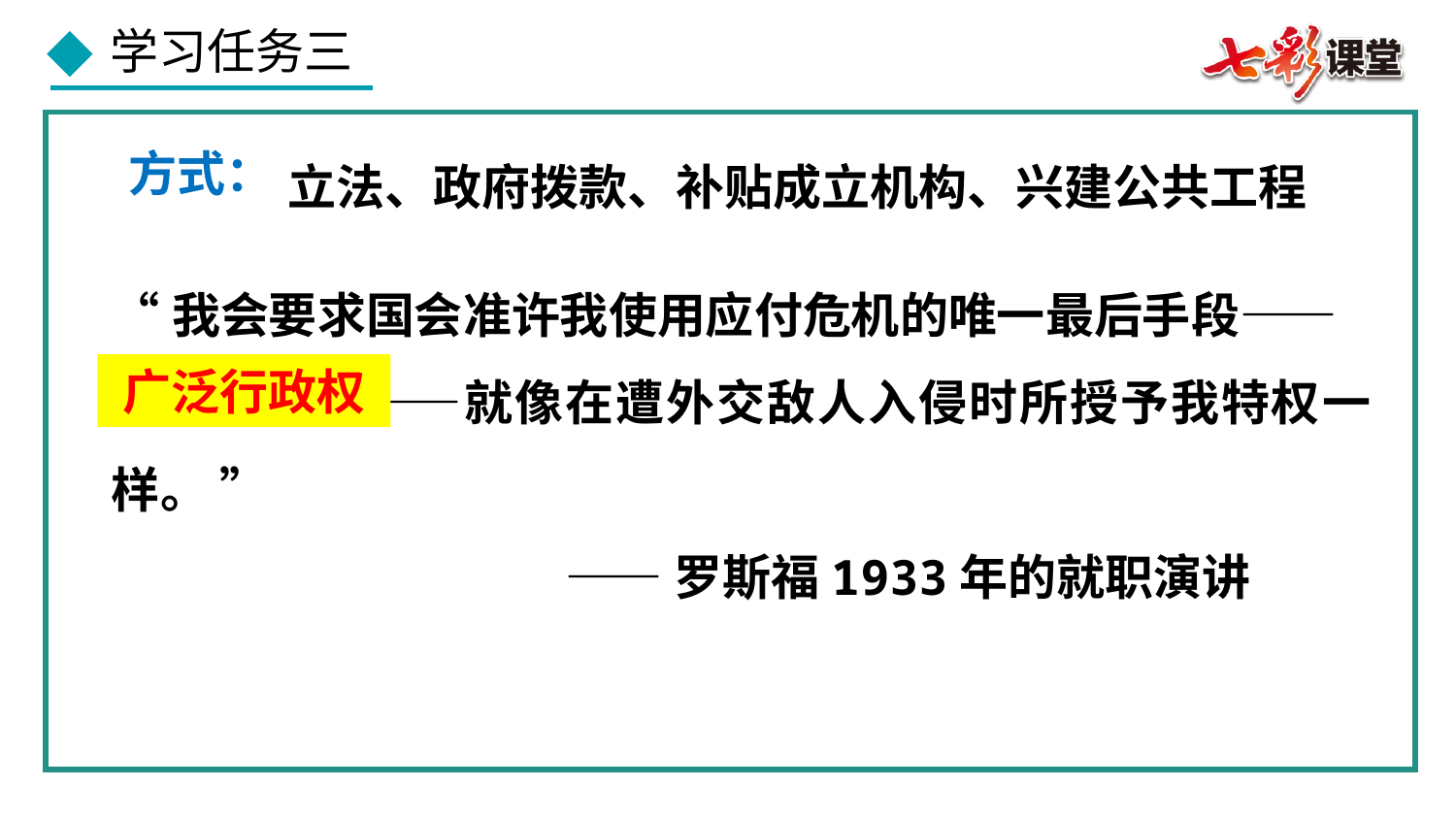

立法、政府拨款、补贴成立机构、兴建公共工程
方式：
“我会要求国会准许我使用应付危机的唯一最后手段——
广泛行政权——就像在遭外交敌人入侵时所授予我特权一样。 ”
              ——罗斯福1933年的就职演讲
广泛行政权